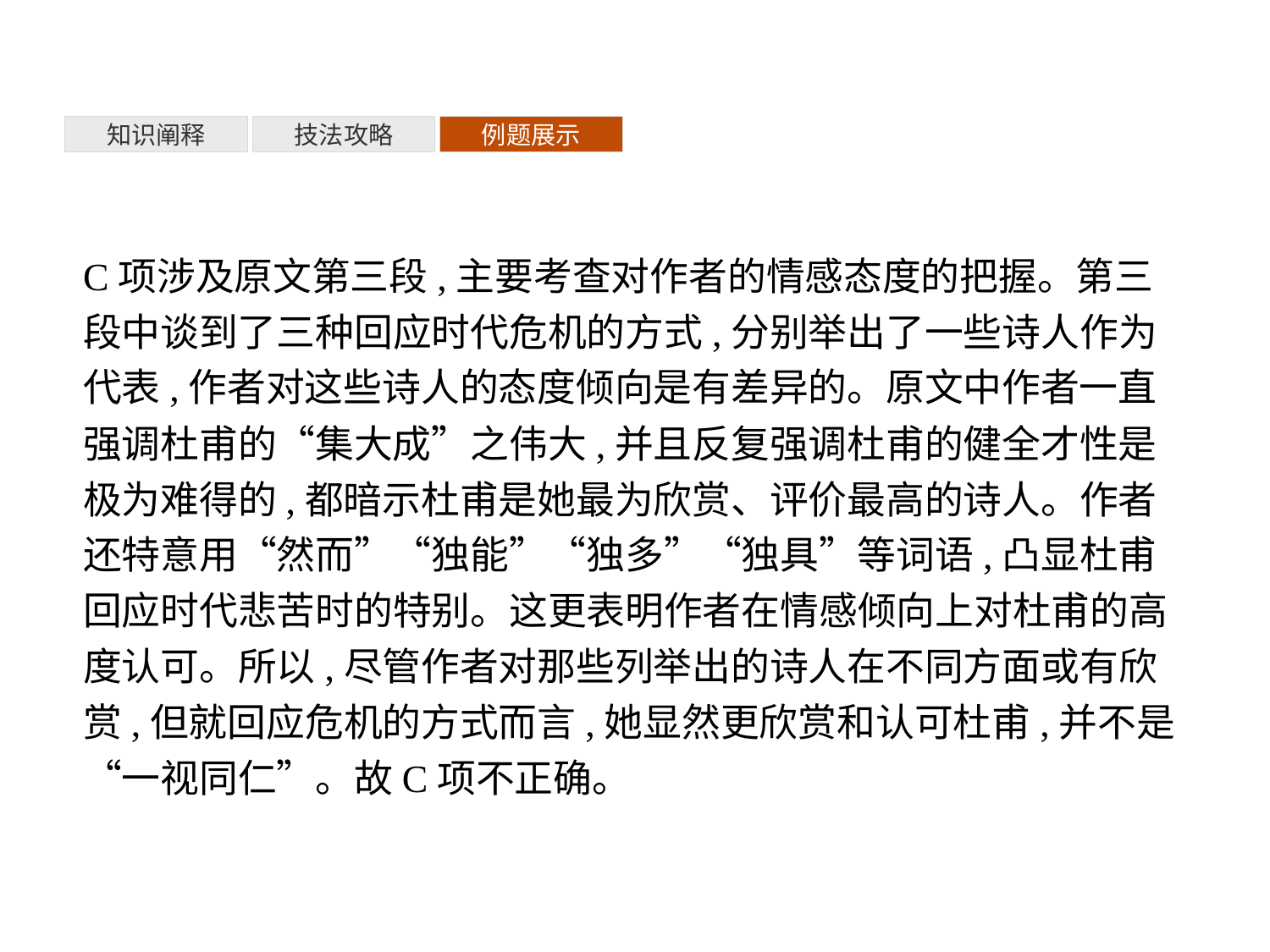

知识阐释
技法攻略
例题展示
C项涉及原文第三段,主要考查对作者的情感态度的把握。第三段中谈到了三种回应时代危机的方式,分别举出了一些诗人作为代表,作者对这些诗人的态度倾向是有差异的。原文中作者一直强调杜甫的“集大成”之伟大,并且反复强调杜甫的健全才性是极为难得的,都暗示杜甫是她最为欣赏、评价最高的诗人。作者还特意用“然而”“独能”“独多”“独具”等词语,凸显杜甫回应时代悲苦时的特别。这更表明作者在情感倾向上对杜甫的高度认可。所以,尽管作者对那些列举出的诗人在不同方面或有欣赏,但就回应危机的方式而言,她显然更欣赏和认可杜甫,并不是“一视同仁”。故C项不正确。